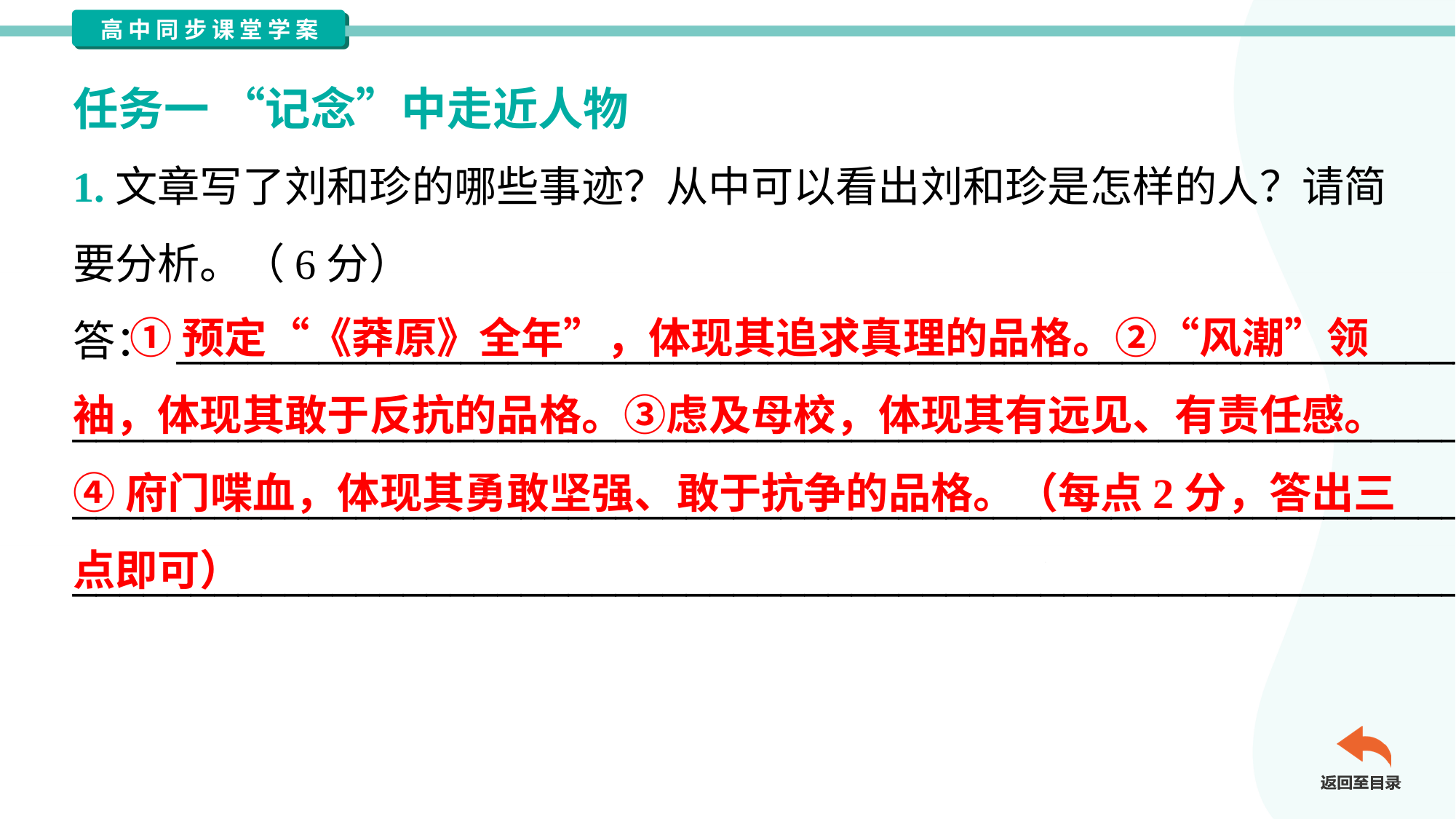

任务一 “记念”中走近人物
1.文章写了刘和珍的哪些事迹？从中可以看出刘和珍是怎样的人？请简
要分析。（6分）
答： ________________________________________________________
_____________________________________________________________
_____________________________________________________________
_____________________________________________________________
      ①预定“《莽原》全年”，体现其追求真理的品格。②“风潮”领
袖，体现其敢于反抗的品格。③虑及母校，体现其有远见、有责任感。
④府门喋血，体现其勇敢坚强、敢于抗争的品格。（每点2分，答出三
点即可）